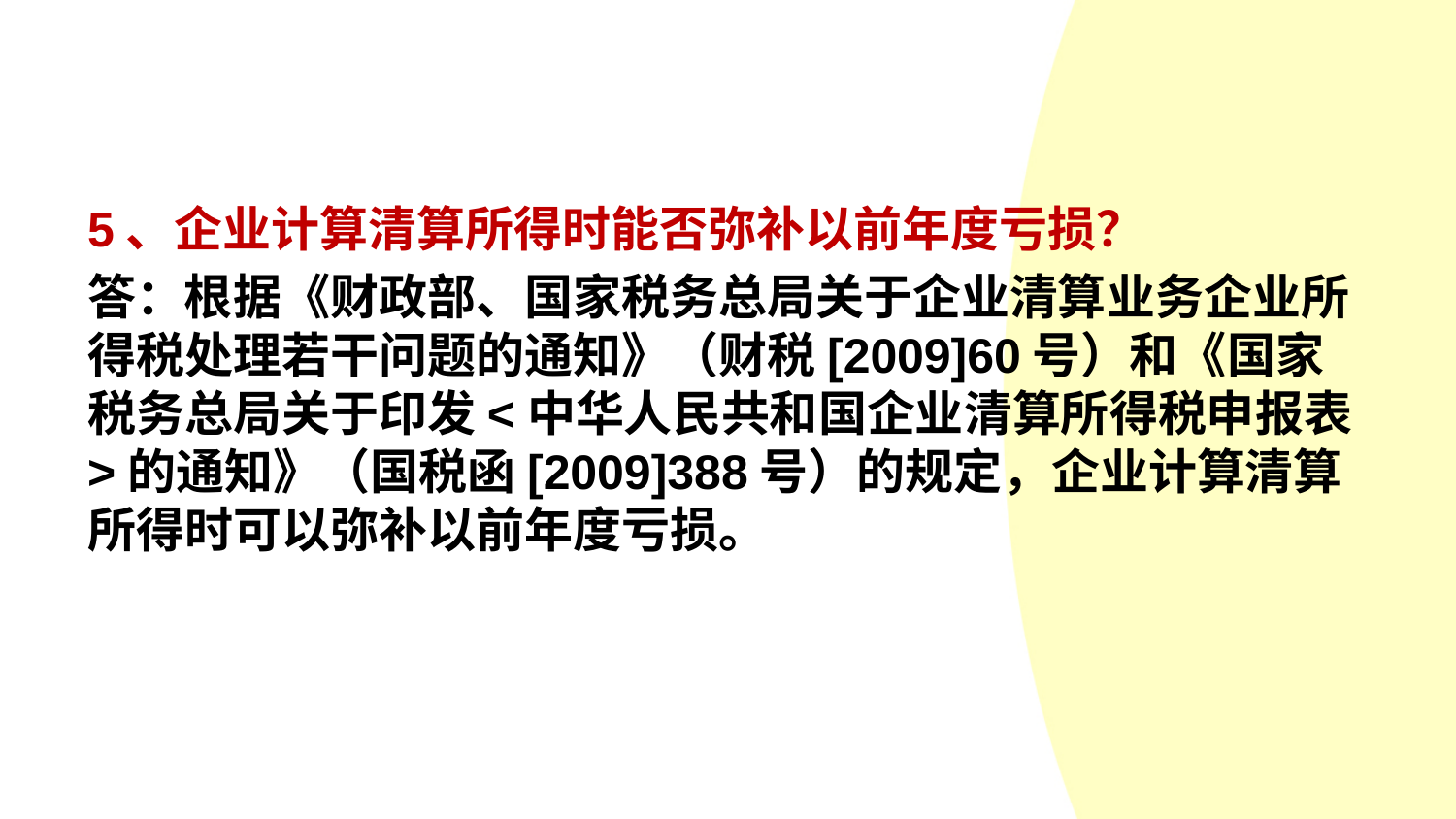

#
5、企业计算清算所得时能否弥补以前年度亏损？
答：根据《财政部、国家税务总局关于企业清算业务企业所得税处理若干问题的通知》（财税[2009]60号）和《国家税务总局关于印发<中华人民共和国企业清算所得税申报表>的通知》（国税函[2009]388号）的规定，企业计算清算所得时可以弥补以前年度亏损。